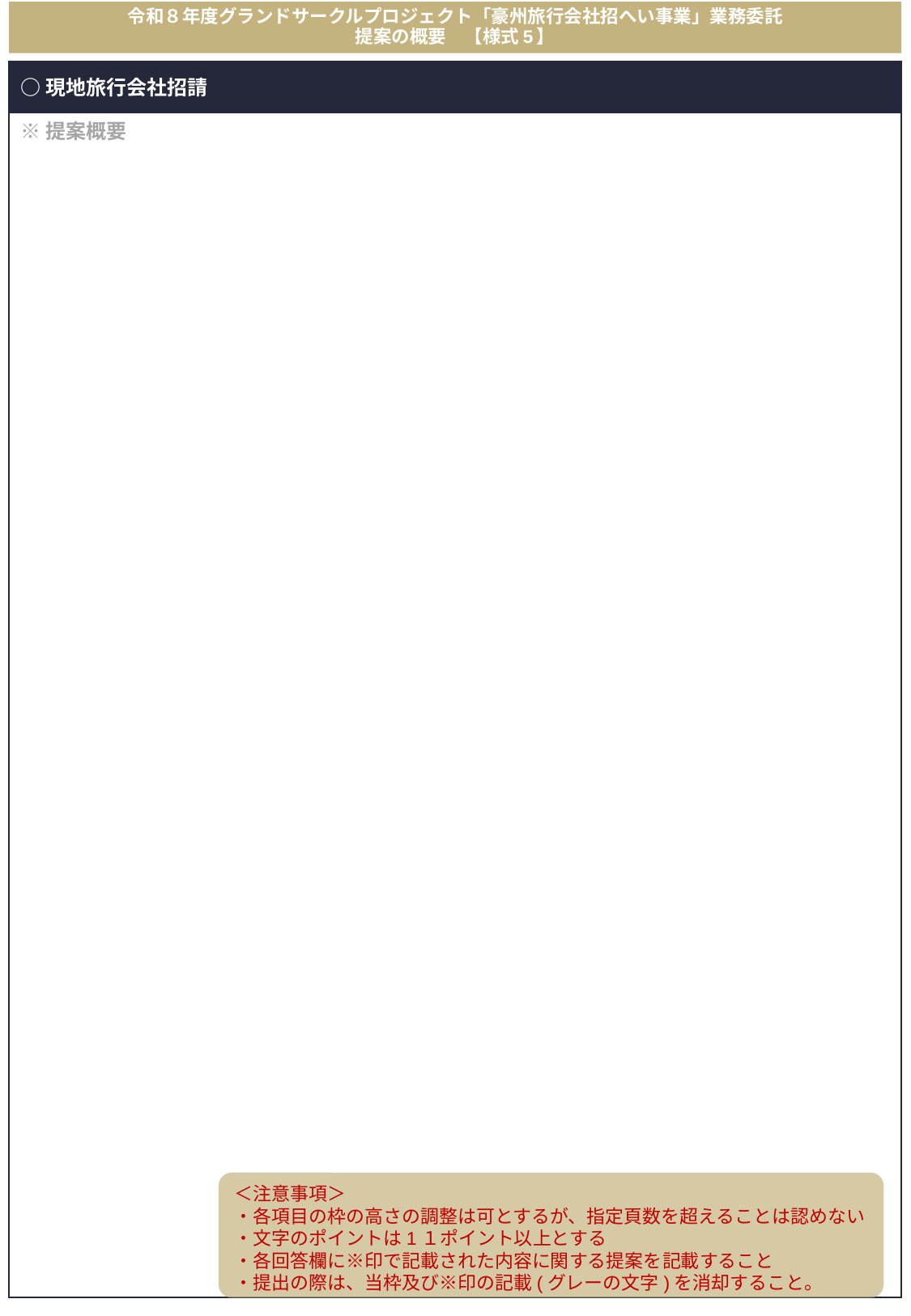

# 令和８年度グランドサークルプロジェクト「豪州旅行会社招へい事業」業務委託 提案の概要　【様式5】
○現地旅行会社招請
※提案概要
＜注意事項＞
・各項目の枠の高さの調整は可とするが、指定頁数を超えることは認めない
・文字のポイントは1１ポイント以上とする
・各回答欄に※印で記載された内容に関する提案を記載すること
・提出の際は、当枠及び※印の記載(グレーの文字)を消却すること。